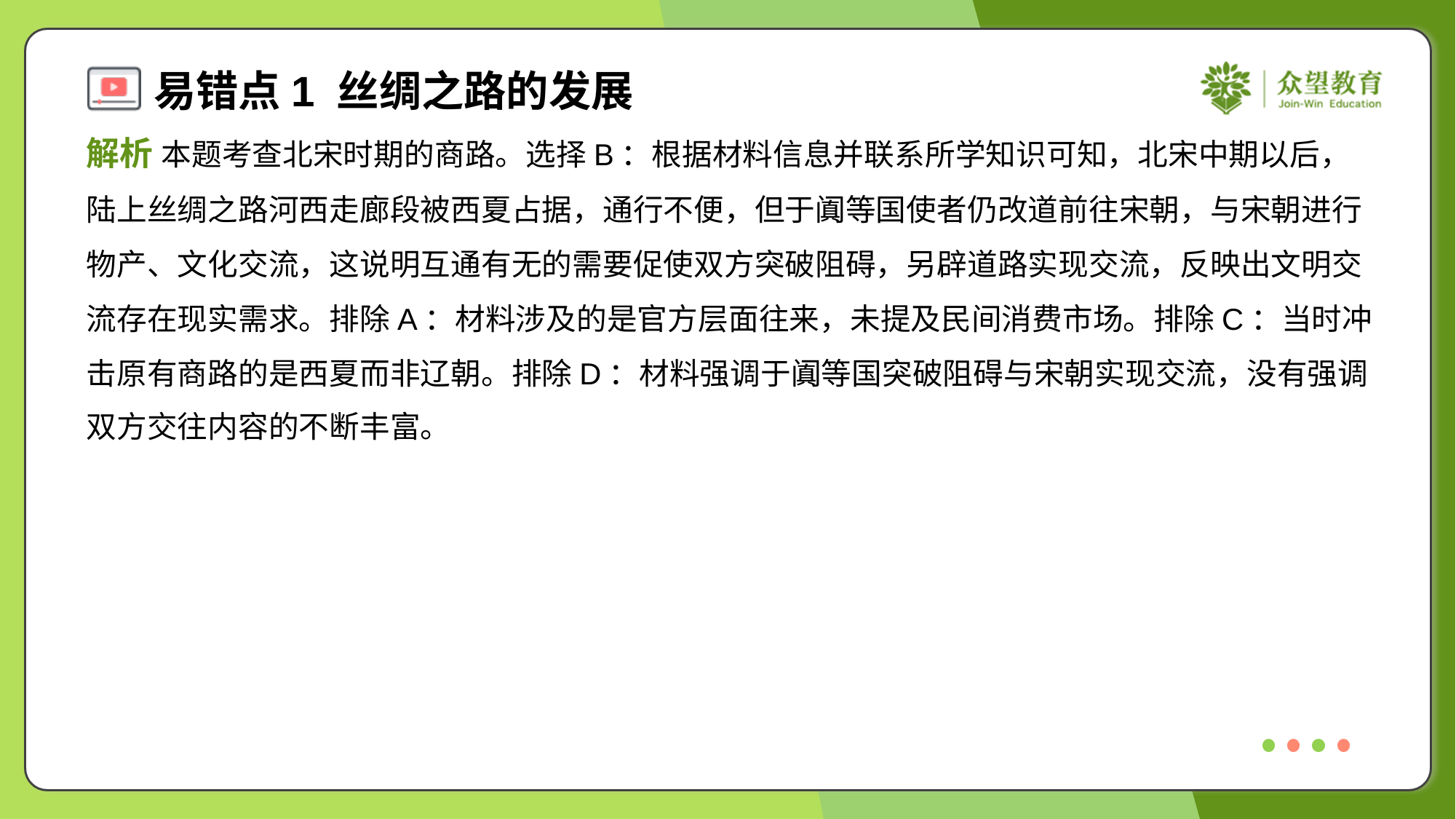

解析 本题考查北宋时期的商路。选择B：根据材料信息并联系所学知识可知，北宋中期以后，
陆上丝绸之路河西走廊段被西夏占据，通行不便，但于阗等国使者仍改道前往宋朝，与宋朝进行
物产、文化交流，这说明互通有无的需要促使双方突破阻碍，另辟道路实现交流，反映出文明交
流存在现实需求。排除A：材料涉及的是官方层面往来，未提及民间消费市场。排除C：当时冲
击原有商路的是西夏而非辽朝。排除D：材料强调于阗等国突破阻碍与宋朝实现交流，没有强调
双方交往内容的不断丰富。